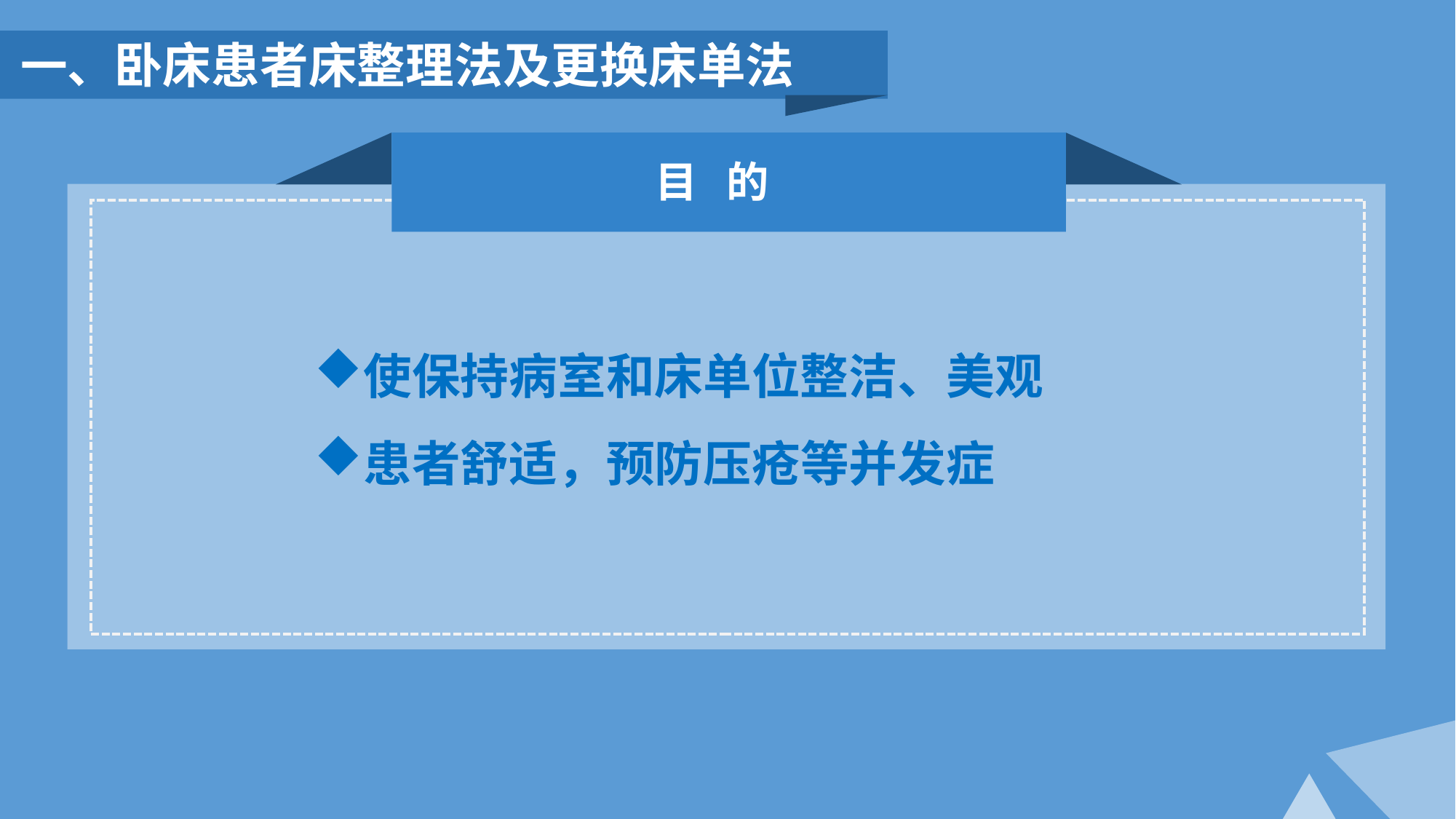

一、卧床患者床整理法及更换床单法

目   的

使保持病室和床单位整洁、美观
患者舒适，预防压疮等并发症